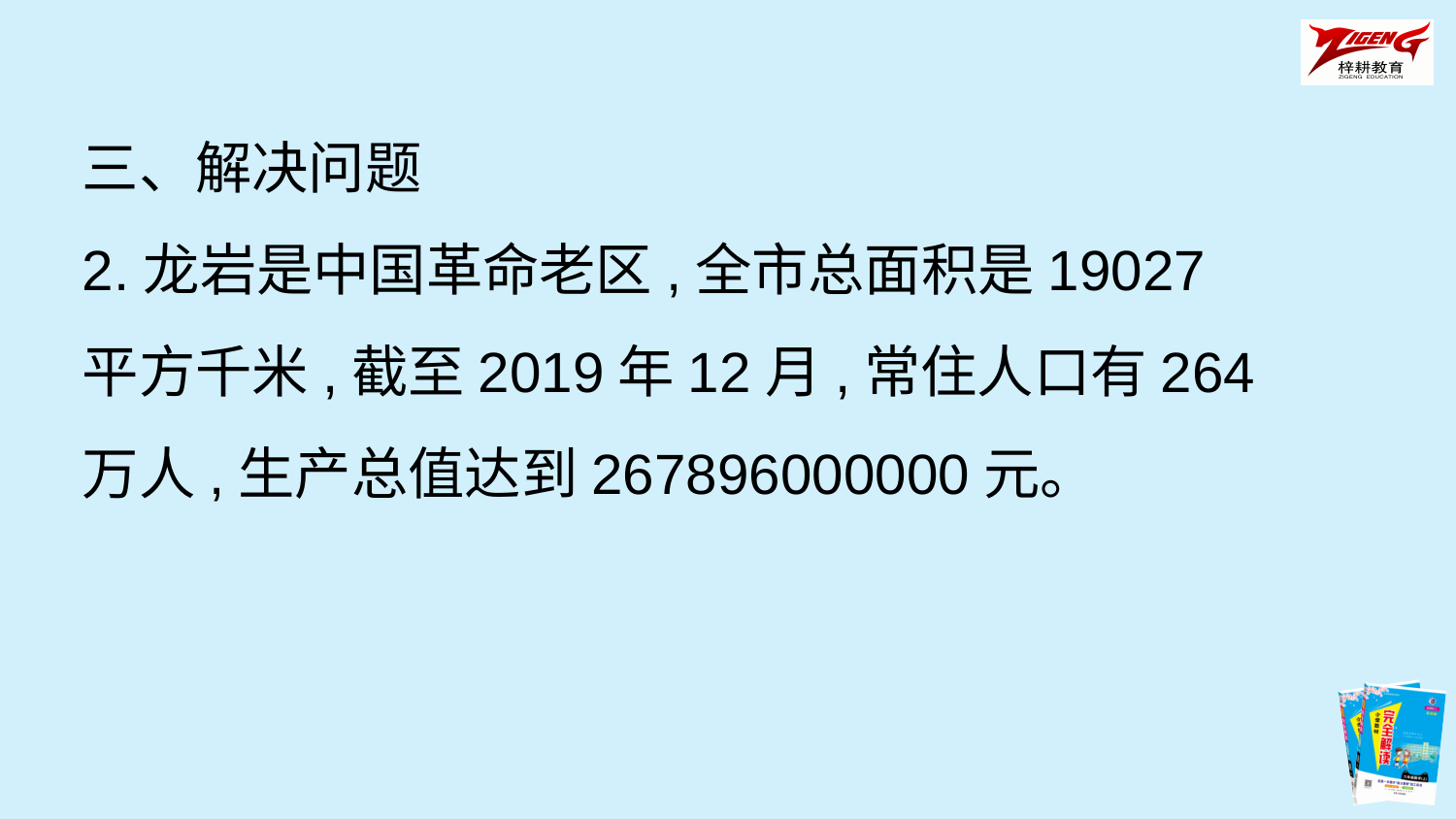

三、解决问题
2.龙岩是中国革命老区,全市总面积是19027平方千米,截至2019年12月,常住人口有264万人,生产总值达到267896000000元。